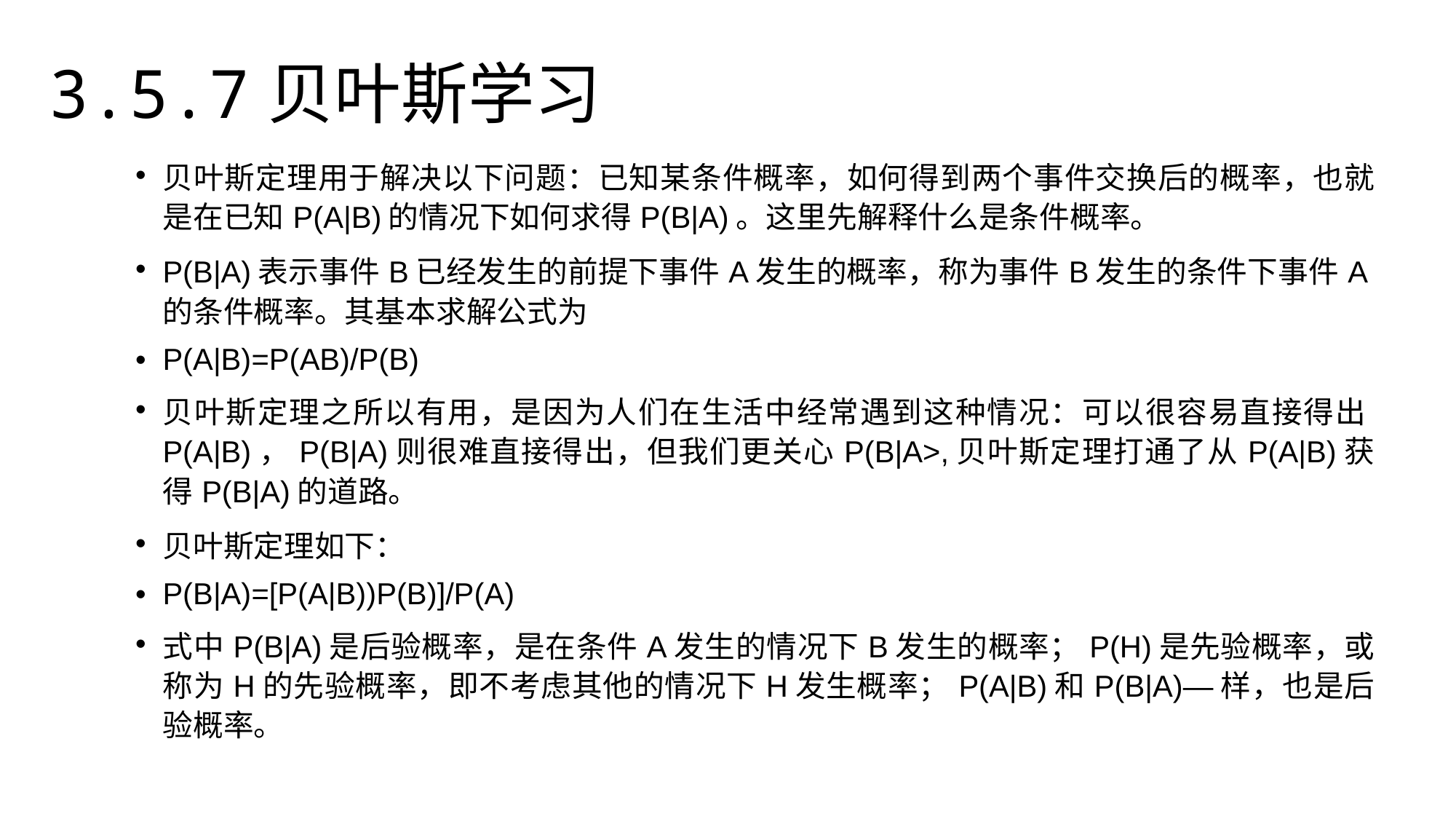

3.5.7贝叶斯学习
贝叶斯定理用于解决以下问题：已知某条件概率，如何得到两个事件交换后的概率，也就是在已知P(A|B)的情况下如何求得P(B|A)。这里先解释什么是条件概率。
P(B|A)表示事件B已经发生的前提下事件A发生的概率，称为事件B发生的条件下事件A的条件概率。其基本求解公式为
P(A|B)=P(AB)/P(B)
贝叶斯定理之所以有用，是因为人们在生活中经常遇到这种情况：可以很容易直接得出P(A|B)，P(B|A)则很难直接得出，但我们更关心P(B|A>,贝叶斯定理打通了从P(A|B)获得P(B|A)的道路。
贝叶斯定理如下：
P(B|A)=[P(A|B))P(B)]/P(A)
式中P(B|A)是后验概率，是在条件A发生的情况下B发生的概率；P(H)是先验概率，或称为H的先验概率，即不考虑其他的情况下H发生概率；P(A|B)和P(B|A)—样，也是后验概率。